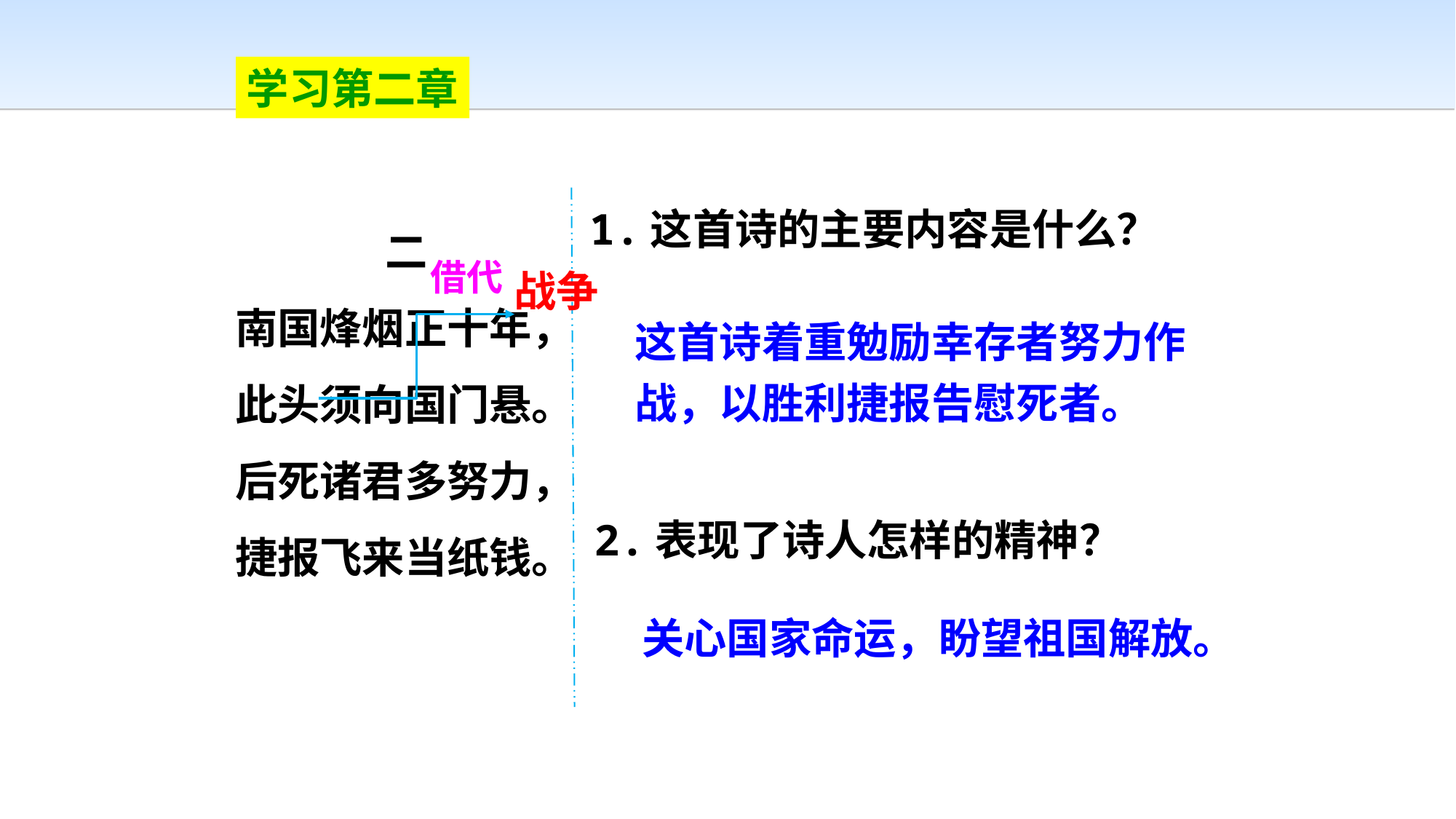

学习第二章
二
南国烽烟正十年，此头须向国门悬。
后死诸君多努力，捷报飞来当纸钱。
1.这首诗的主要内容是什么？
借代
战争
这首诗着重勉励幸存者努力作战，以胜利捷报告慰死者。
2.表现了诗人怎样的精神？
关心国家命运，盼望祖国解放。